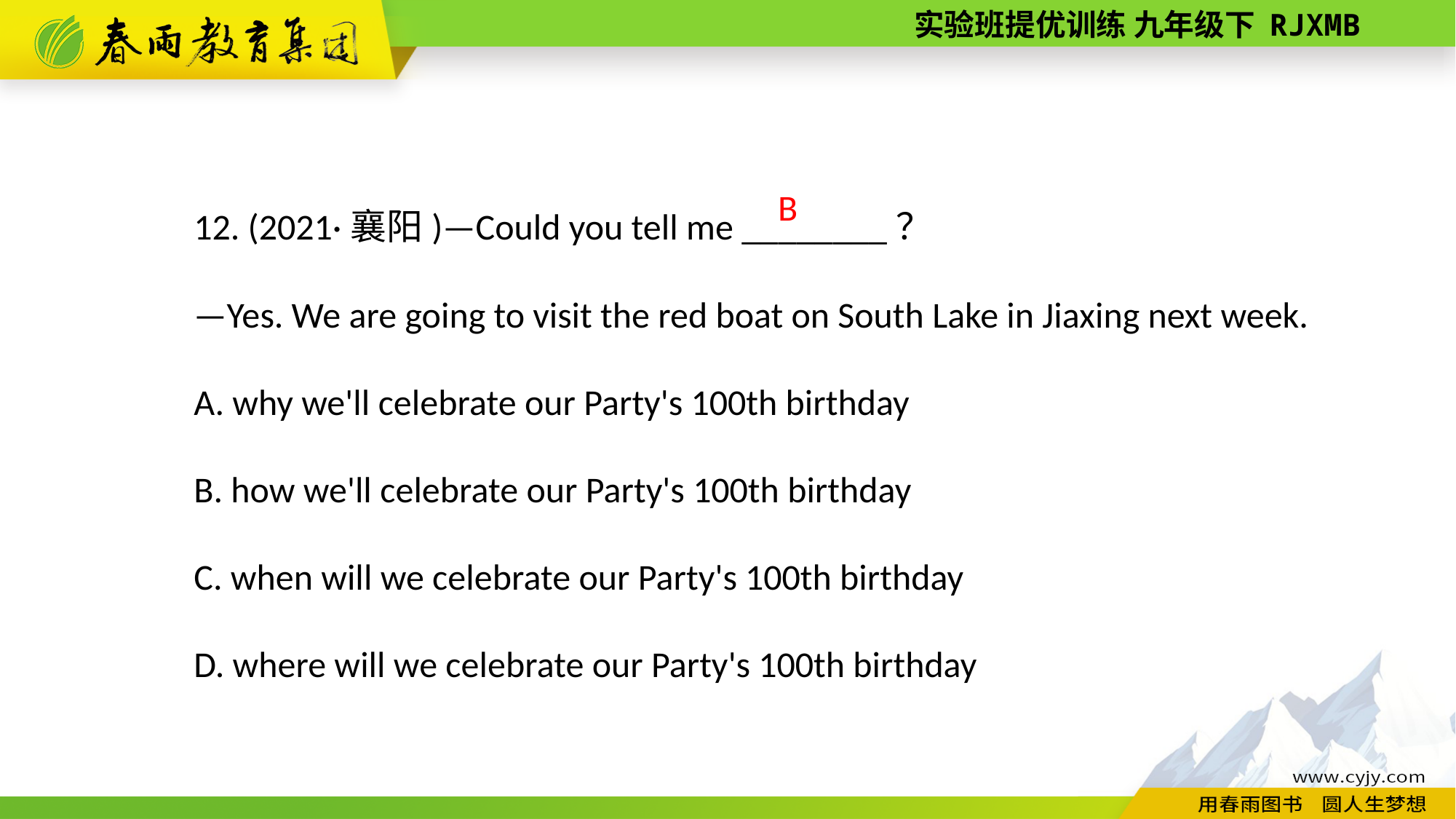

12. (2021·襄阳)—Could you tell me ________？
—Yes. We are going to visit the red boat on South Lake in Jiaxing next week.
A. why we'll celebrate our Party's 100th birthday
B. how we'll celebrate our Party's 100th birthday
C. when will we celebrate our Party's 100th birthday
D. where will we celebrate our Party's 100th birthday
B